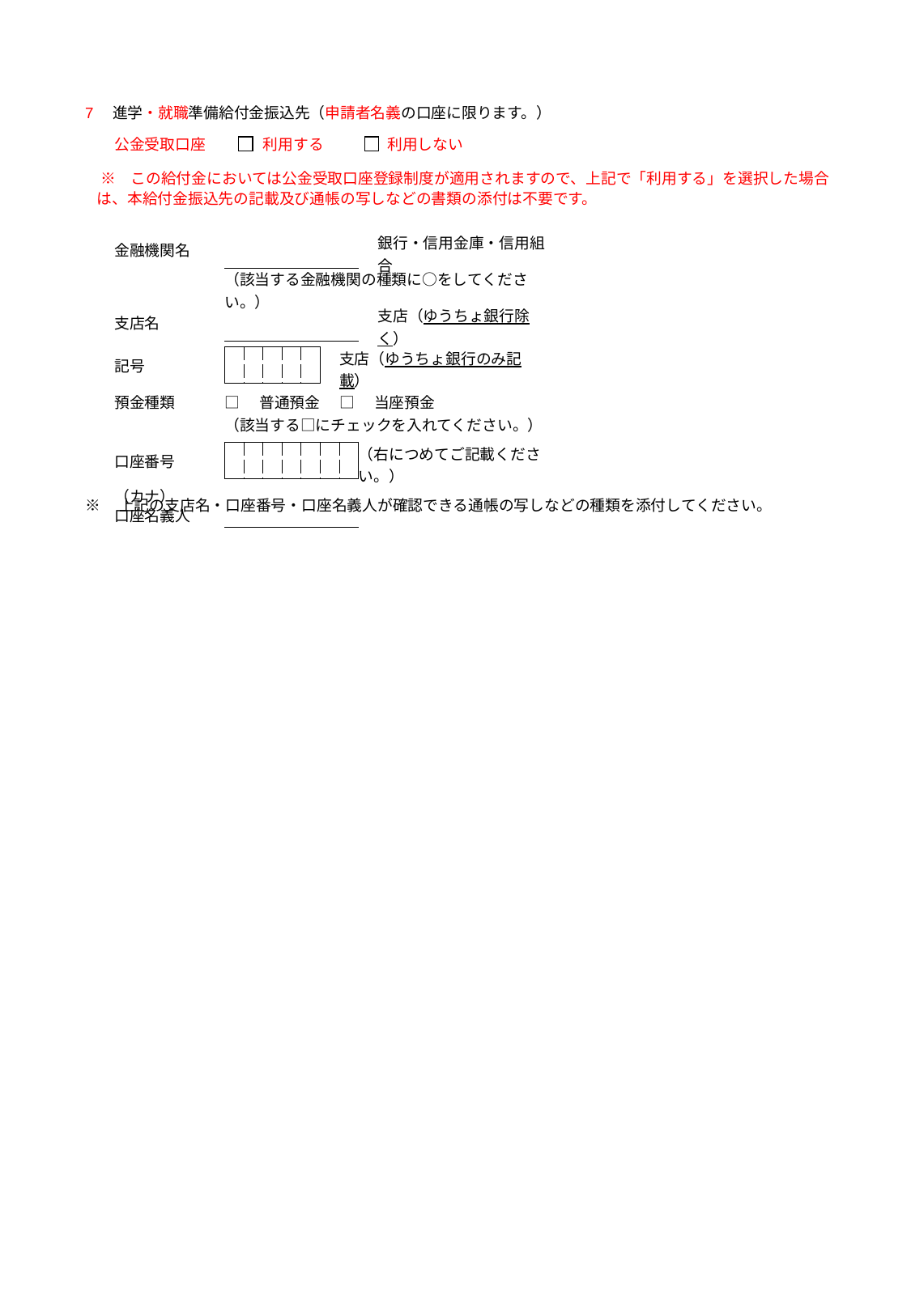

7　進学・就職準備給付金振込先（申請者名義の口座に限ります。）

　※　この給付金においては公金受取口座登録制度が適用されますので、上記で「利用する」を選択した場合は、本給付金振込先の記載及び通帳の写しなどの書類の添付は不要です。

※　上記の支店名・口座番号・口座名義人が確認できる通帳の写しなどの種類を添付してください。
公金受取口座
利用する
利用しない

| 金融機関名 |  |  |  |  |  |  |  |  |  | 銀行・信用金庫・信用組合 |  |
| --- | --- | --- | --- | --- | --- | --- | --- | --- | --- | --- | --- |
|  |  | （該当する金融機関の種類に○をしてください。） |  |  |  |  |  |  |  |  |  |
| 支店名 |  |  |  |  |  |  |  |  |  | 支店（ゆうちょ銀行除く） |  |
|  |  |  |  |  |  |  |  |  |  |  |  |
| 記号 |  |  |  |  |  |  |  | 支店（ゆうちょ銀行のみ記載） |  |  |  |
|  |  |  |  |  |  |  |  |  |  |  |  |
| 預金種類 |  | □　普通預金 |  |  |  |  |  | □　当座預金 |  |  |  |
|  |  | （該当する□にチェックを入れてください。） |  |  |  |  |  |  |  |  |  |
| 口座番号 |  |  |  |  |  |  |  |  | （右につめてご記載ください。） |  |  |
|  |  |  |  |  |  |  |  |  |  |  |  |
| （カナ） |  |  |  |  |  |  |  |  |  |  |  |
| 口座名義人 |  |  |  |  |  |  |  |  |  |  |  |